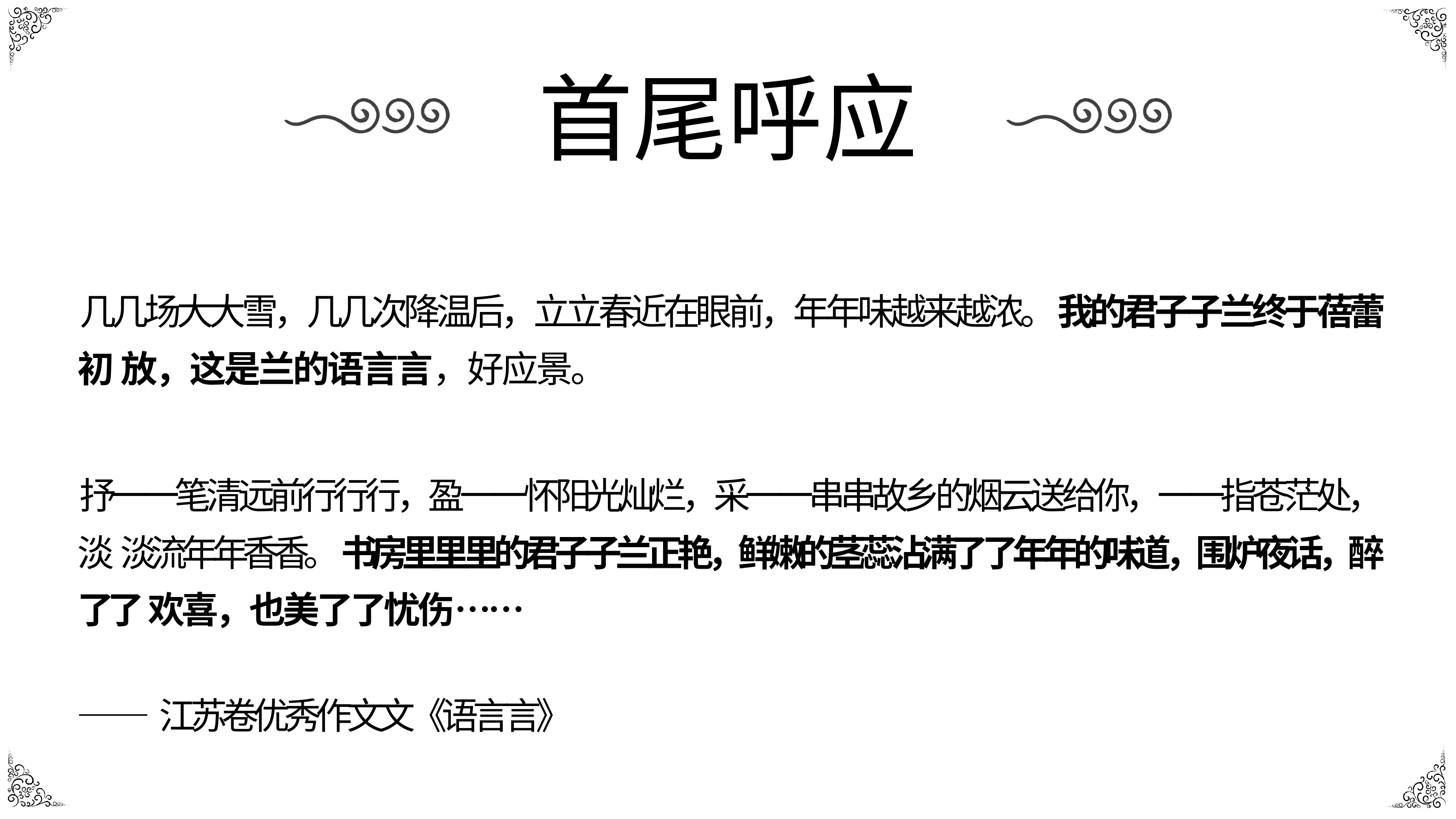

# 首尾呼应

⼏几场⼤大雪，⼏几次降温后，⽴立春近在眼前，年年味越来越浓。我的君⼦子兰终于蓓蕾初  放，这是兰的语⾔言，好应景。

抒⼀一笔清远前⾏行行，盈⼀一怀阳光灿烂，采⼀一串串故乡的烟云送给你，⼀一指苍茫处，淡  淡流年年⾹香。书房⾥里里的君⼦子兰正艳，鲜嫩的茎蕊沾满了了年年的味道，围炉夜话，醉了了  欢喜，也美了了忧伤……

——江苏卷优秀作⽂文《语⾔言》